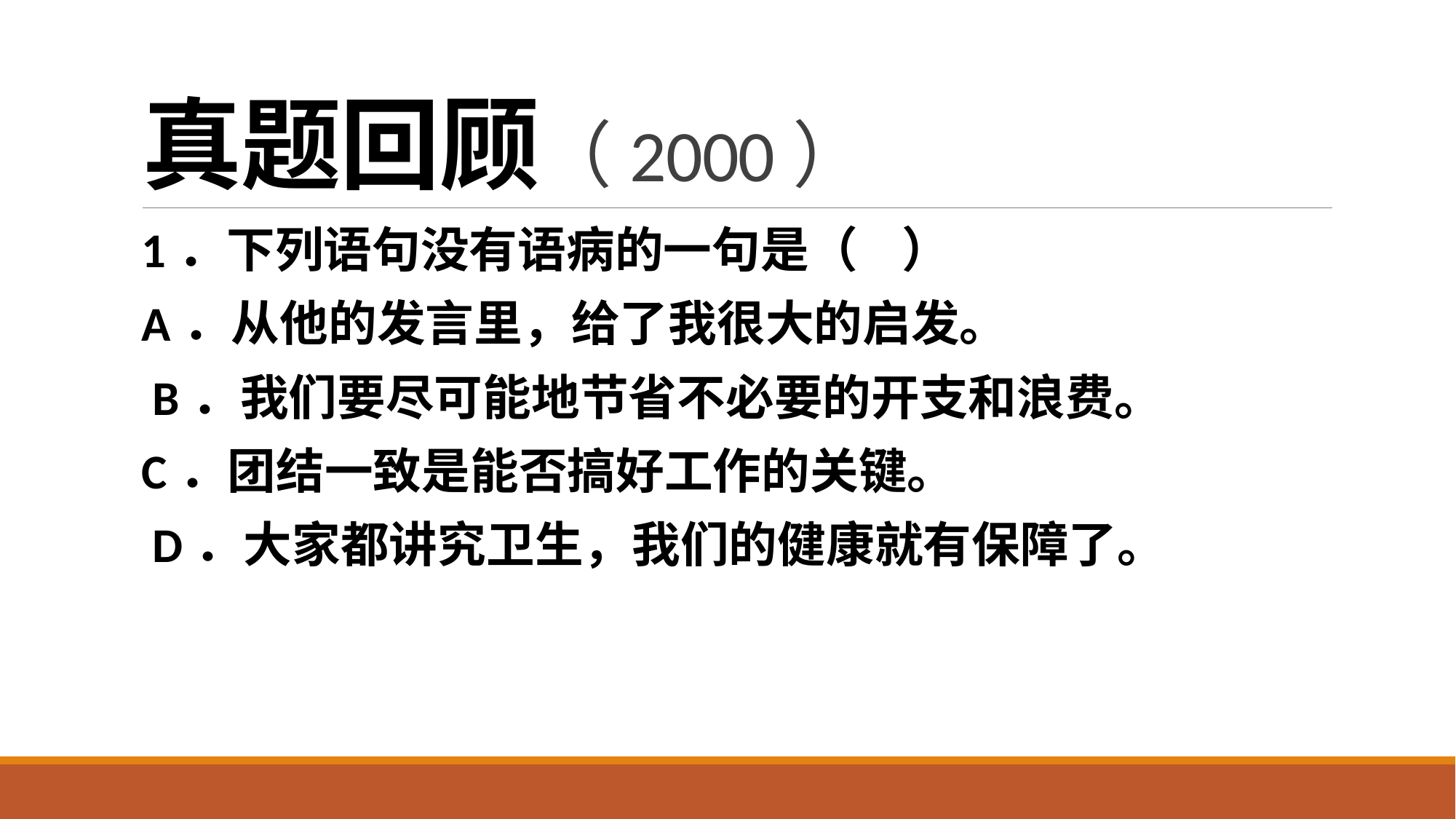

# 真题回顾（2000）
1．下列语句没有语病的一句是（    ）
A．从他的发言里，给了我很大的启发。
 B．我们要尽可能地节省不必要的开支和浪费。
C．团结一致是能否搞好工作的关键。
 D．大家都讲究卫生，我们的健康就有保障了。